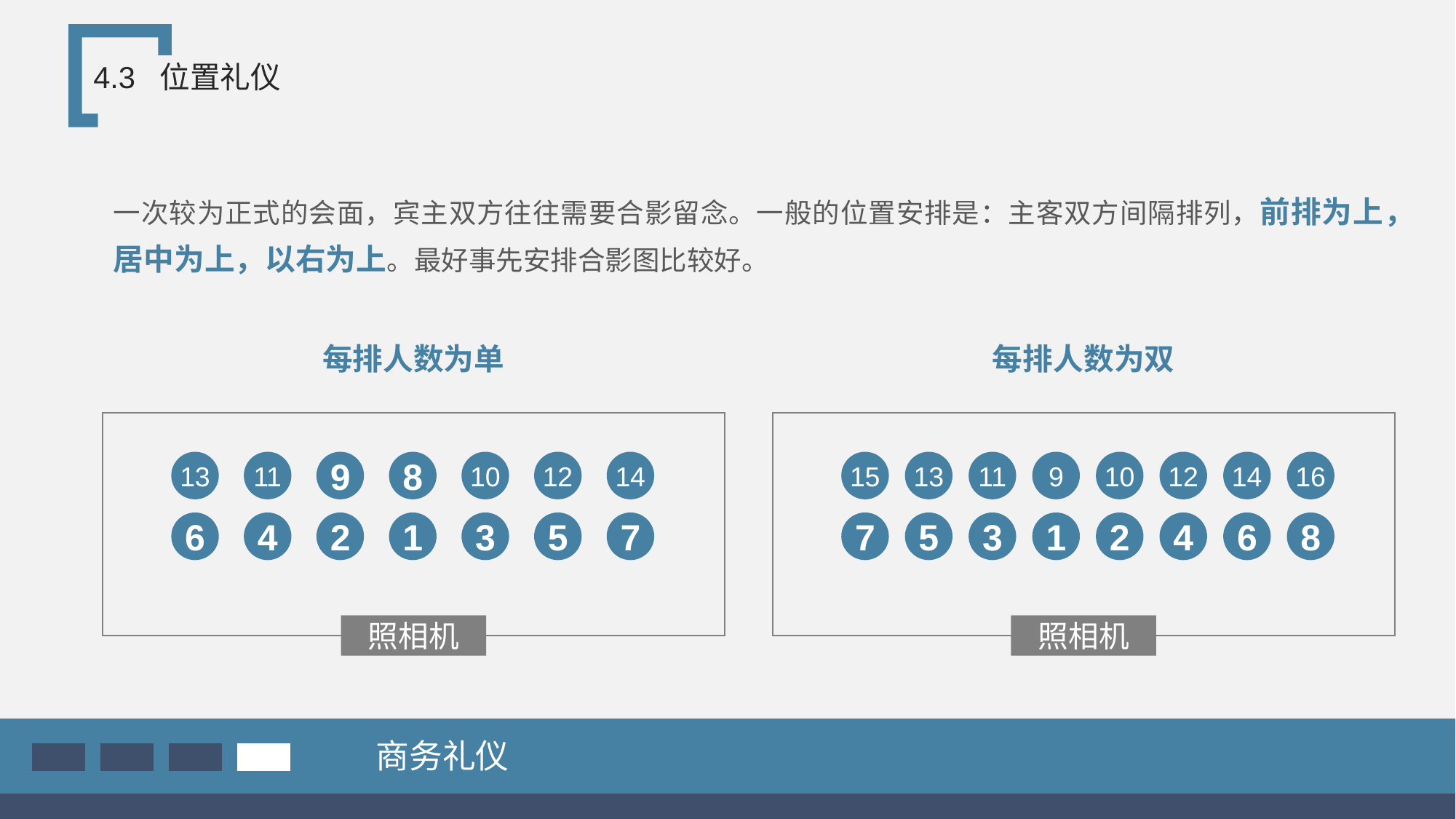

4.3  位置礼仪
一次较为正式的会面，宾主双方往往需要合影留念。一般的位置安排是：主客双方间隔排列，前排为上，居中为上，以右为上。最好事先安排合影图比较好。
每排人数为单
每排人数为双

13
11
9
8
10
12
14
15
13
11
9
10
12
14
16
6
4
2
1
3
5
7
7
5
3
1
2
4
6
8
照相机
照相机